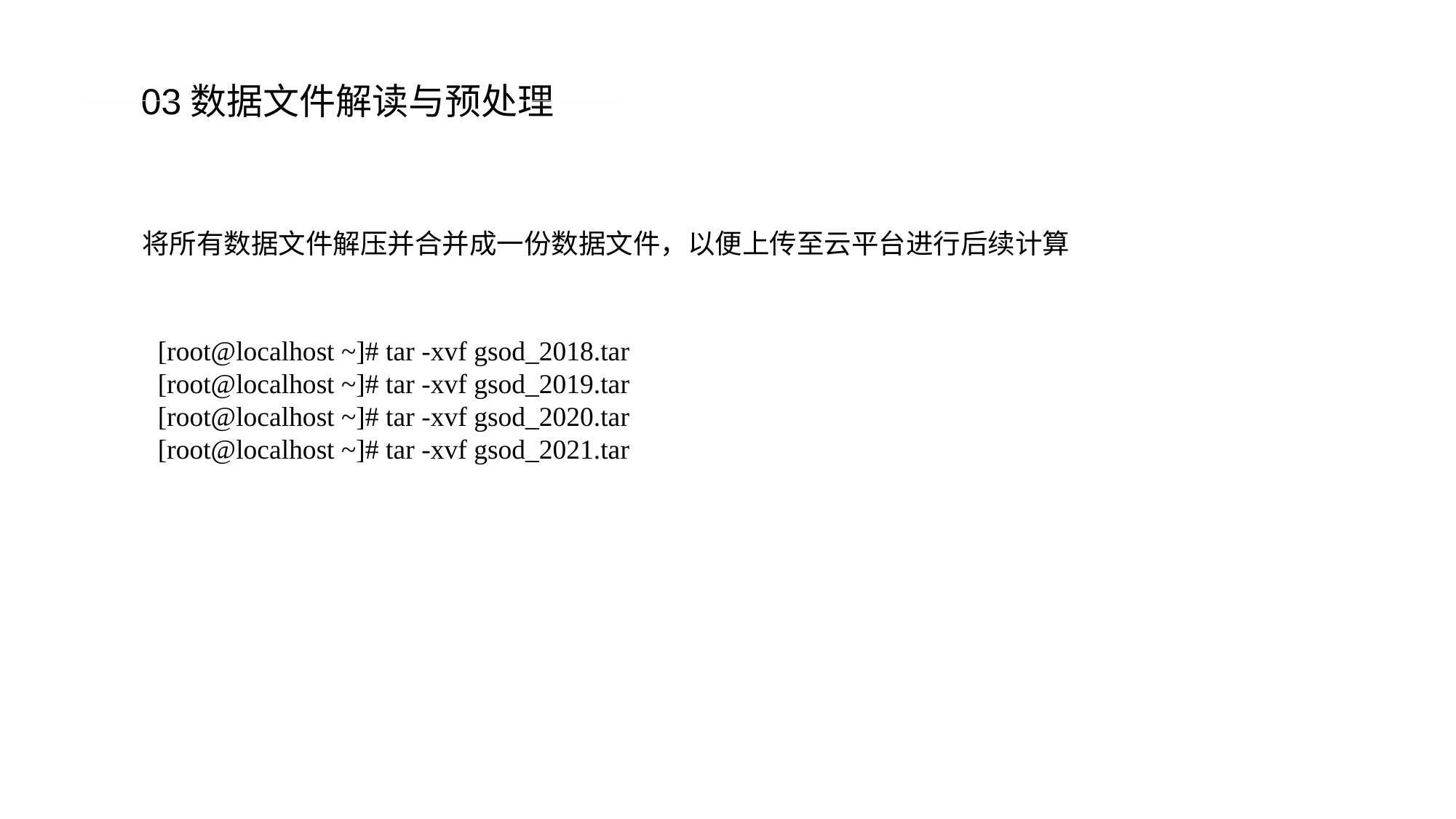

03数据文件解读与预处理
将所有数据文件解压并合并成一份数据文件，以便上传至云平台进行后续计算
[root@localhost ~]# tar -xvf gsod_2018.tar
[root@localhost ~]# tar -xvf gsod_2019.tar
[root@localhost ~]# tar -xvf gsod_2020.tar
[root@localhost ~]# tar -xvf gsod_2021.tar